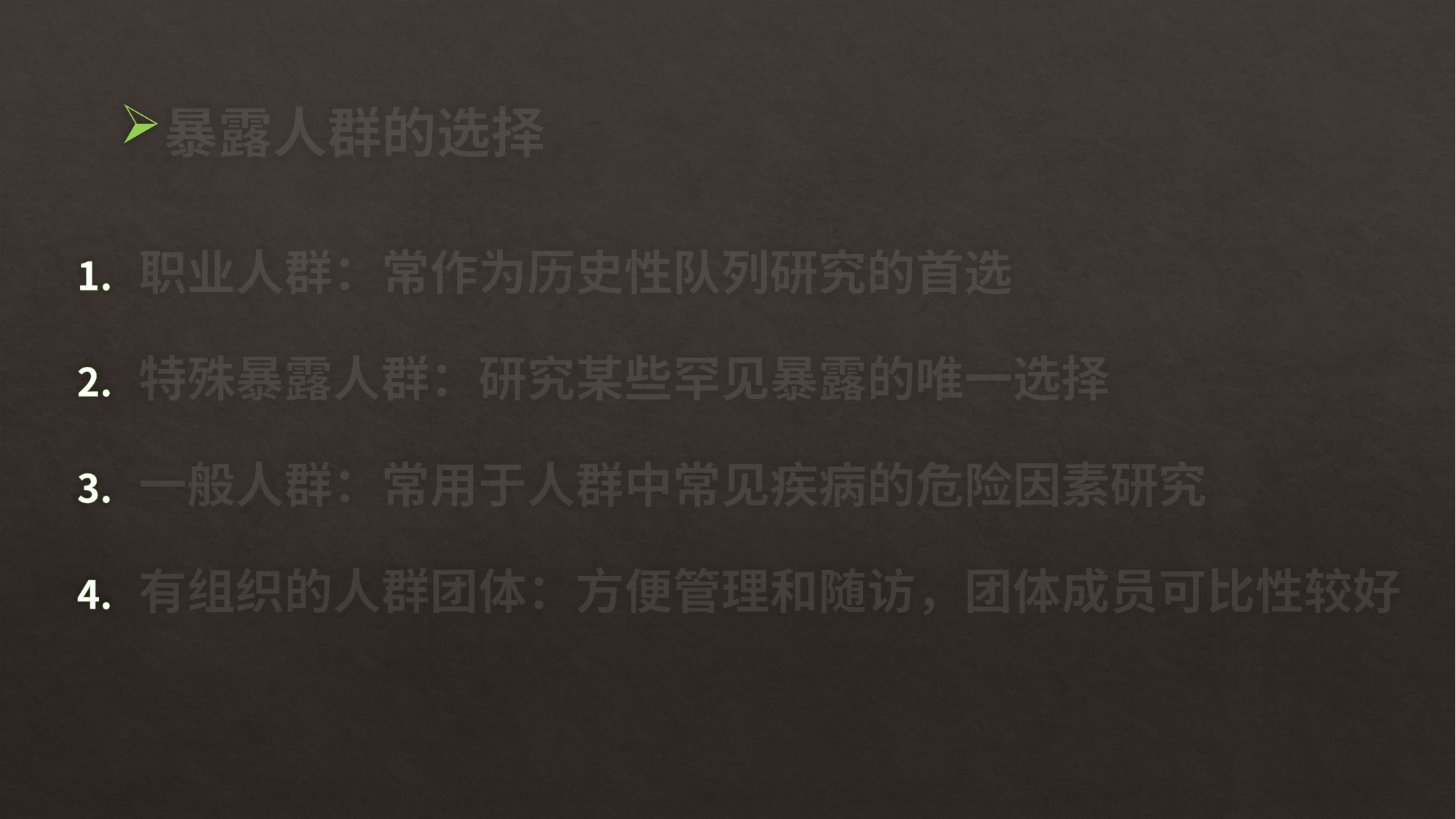

# 暴露人群的选择
职业人群：常作为历史性队列研究的首选
特殊暴露人群：研究某些罕见暴露的唯一选择
一般人群：常用于人群中常见疾病的危险因素研究
有组织的人群团体：方便管理和随访，团体成员可比性较好